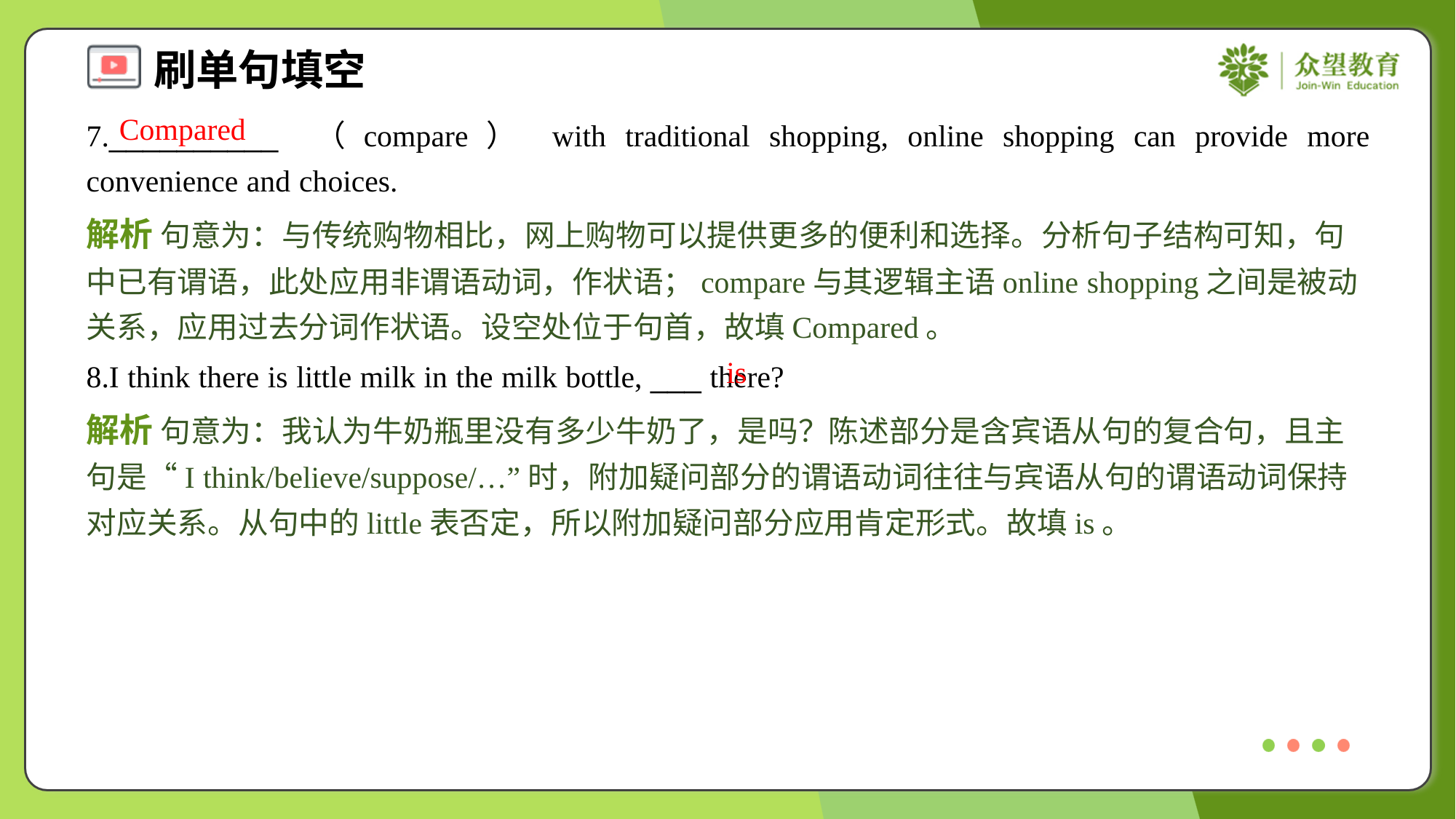

Compared
7.__________ （compare） with traditional shopping, online shopping can provide more convenience and choices.
解析 句意为：与传统购物相比，网上购物可以提供更多的便利和选择。分析句子结构可知，句中已有谓语，此处应用非谓语动词，作状语；compare与其逻辑主语online shopping之间是被动关系，应用过去分词作状语。设空处位于句首，故填Compared。
is
8.I think there is little milk in the milk bottle, ___ there?
解析 句意为：我认为牛奶瓶里没有多少牛奶了，是吗？陈述部分是含宾语从句的复合句，且主句是“I think/believe/suppose/…”时，附加疑问部分的谓语动词往往与宾语从句的谓语动词保持对应关系。从句中的little表否定，所以附加疑问部分应用肯定形式。故填is。